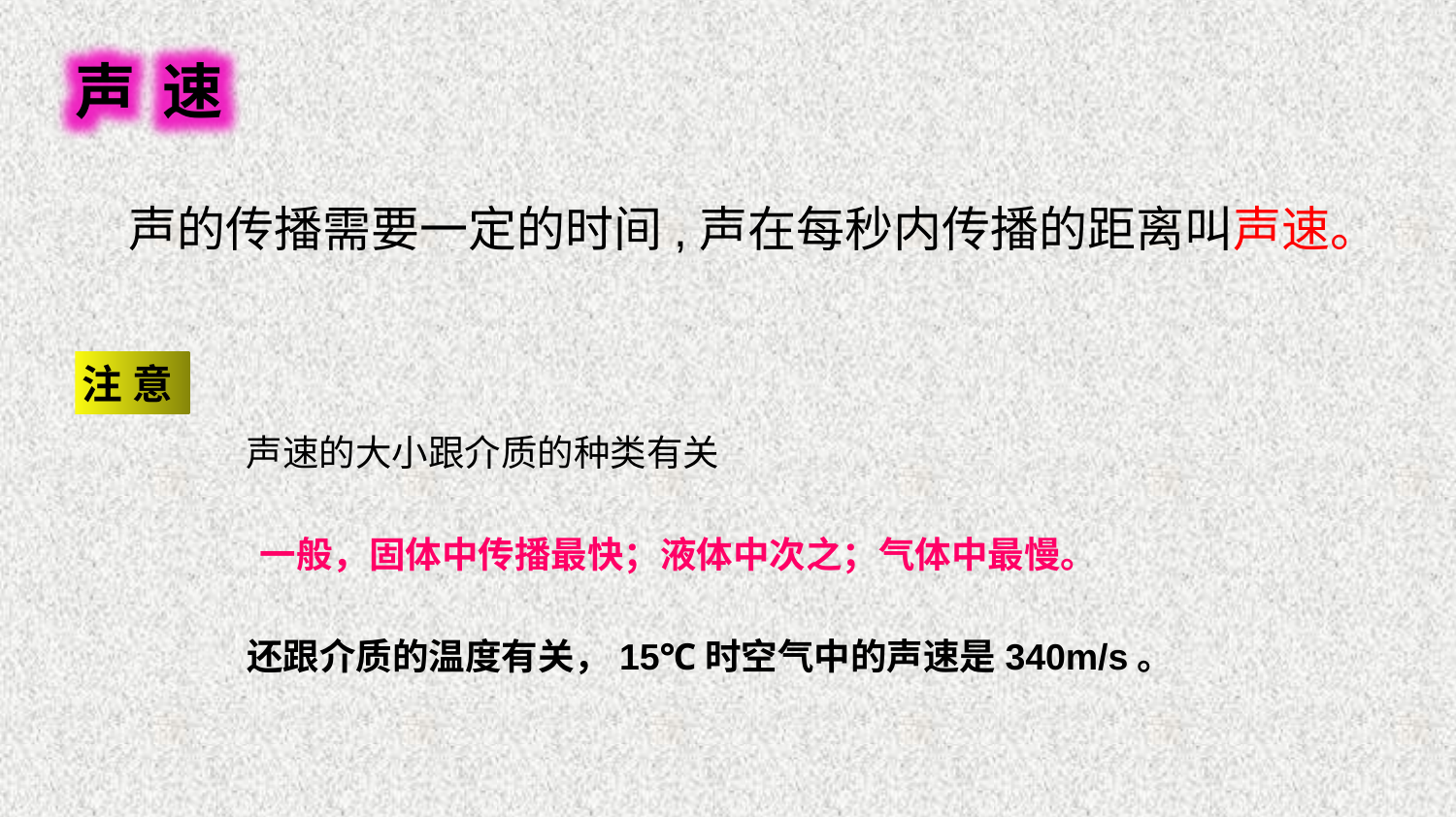

声  速
 声的传播需要一定的时间,声在每秒内传播的距离叫声速。
注 意
声速的大小跟介质的种类有关
一般，固体中传播最快；液体中次之；气体中最慢。
还跟介质的温度有关，15℃时空气中的声速是340m/s。